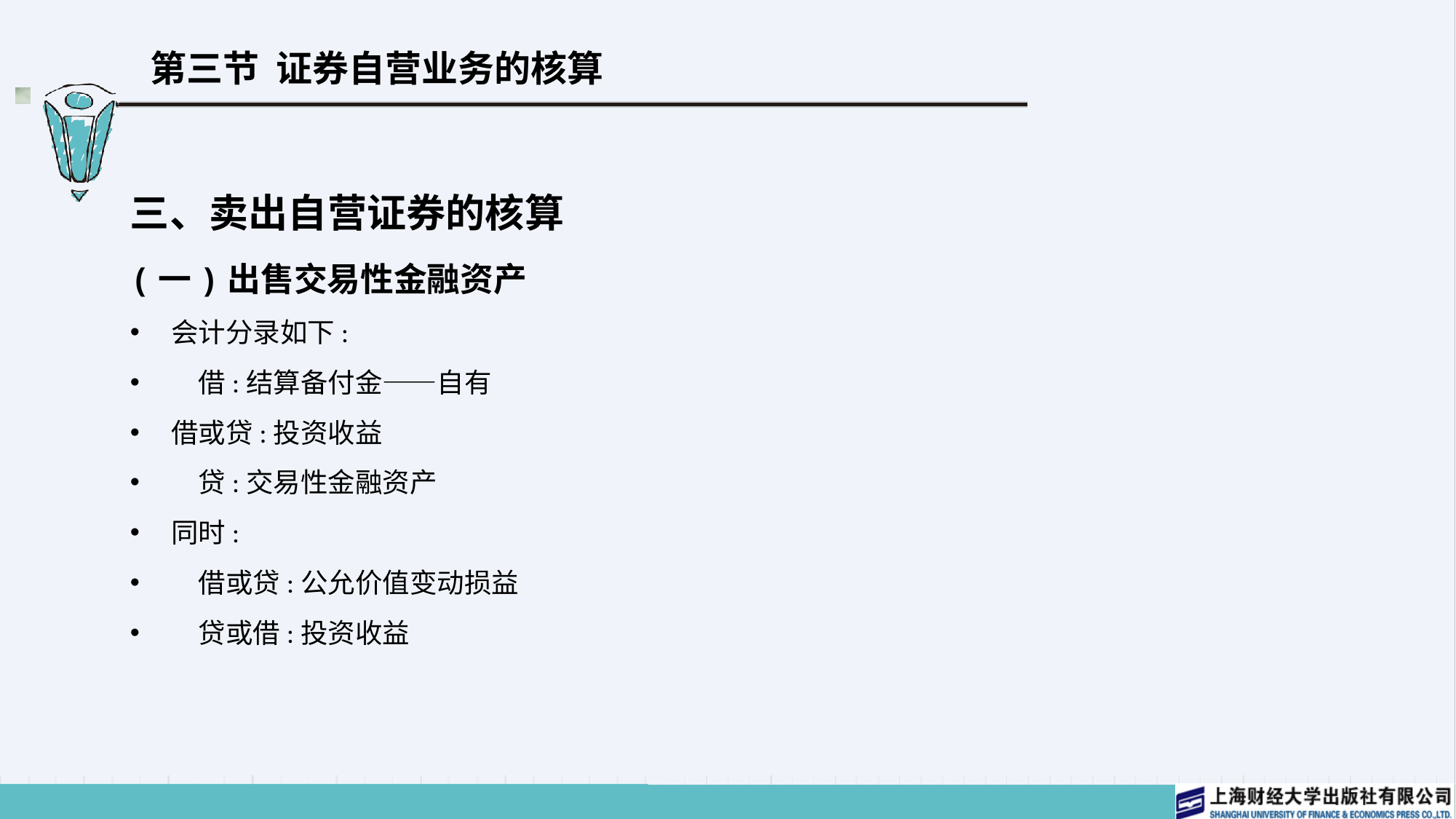

# 第三节  证券自营业务的核算
三、卖出自营证券的核算
(一)出售交易性金融资产
会计分录如下:
　借:结算备付金——自有
借或贷:投资收益
　贷:交易性金融资产
同时:
　借或贷:公允价值变动损益
　贷或借:投资收益